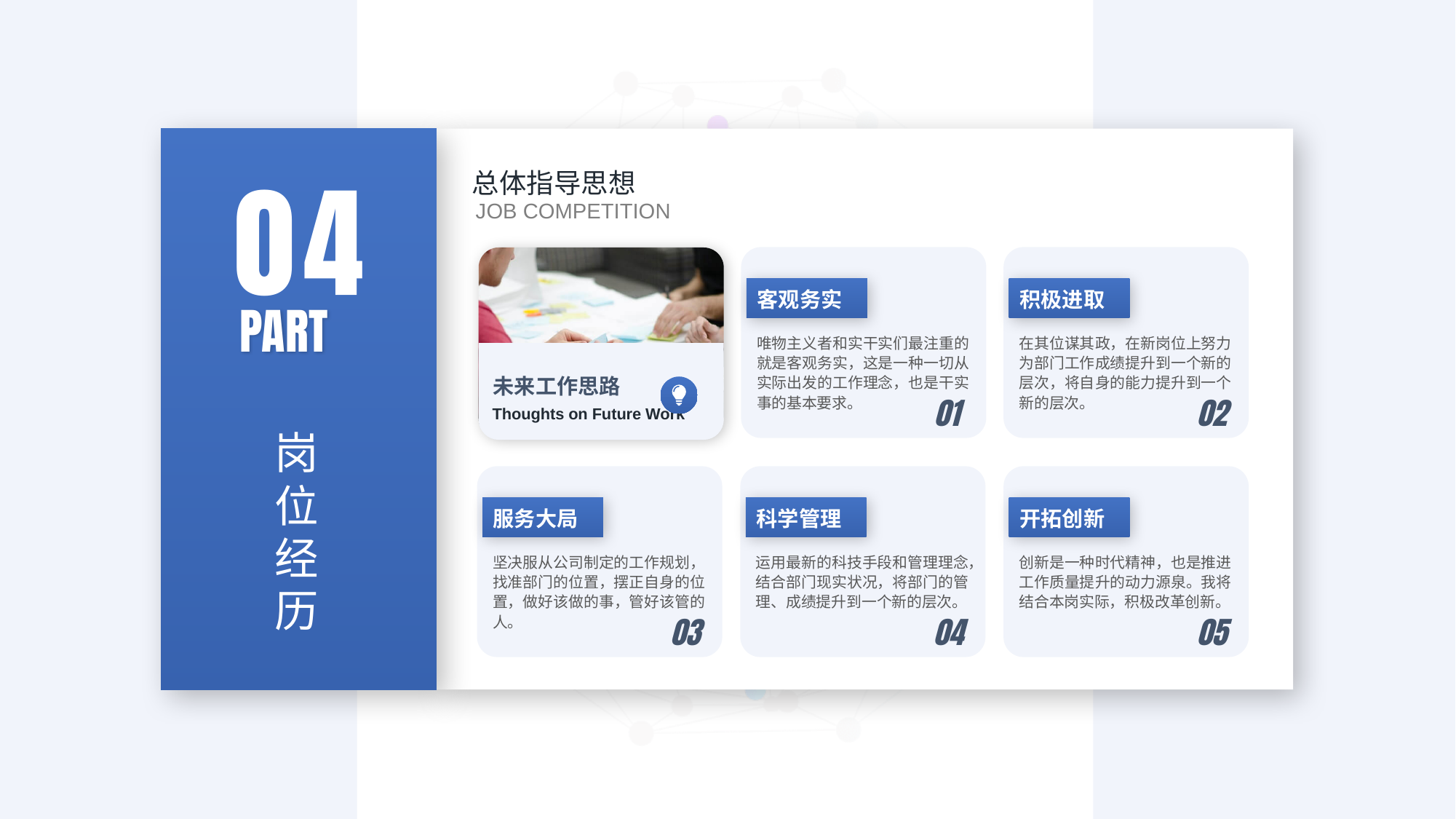

总体指导思想
JOB COMPETITION

客观务实
唯物主义者和实干实们最注重的就是客观务实，这是一种一切从实际出发的工作理念，也是干实事的基本要求。
01

积极进取
在其位谋其政，在新岗位上努力为部门工作成绩提升到一个新的层次，将自身的能力提升到一个新的层次。
02

未来工作思路

Thoughts on Future Work

服务大局
坚决服从公司制定的工作规划，找准部门的位置，摆正自身的位置，做好该做的事，管好该管的人。
03

科学管理
运用最新的科技手段和管理理念，结合部门现实状况，将部门的管理、成绩提升到一个新的层次。
04

开拓创新
创新是一种时代精神，也是推进工作质量提升的动力源泉。我将结合本岗实际，积极改革创新。
05